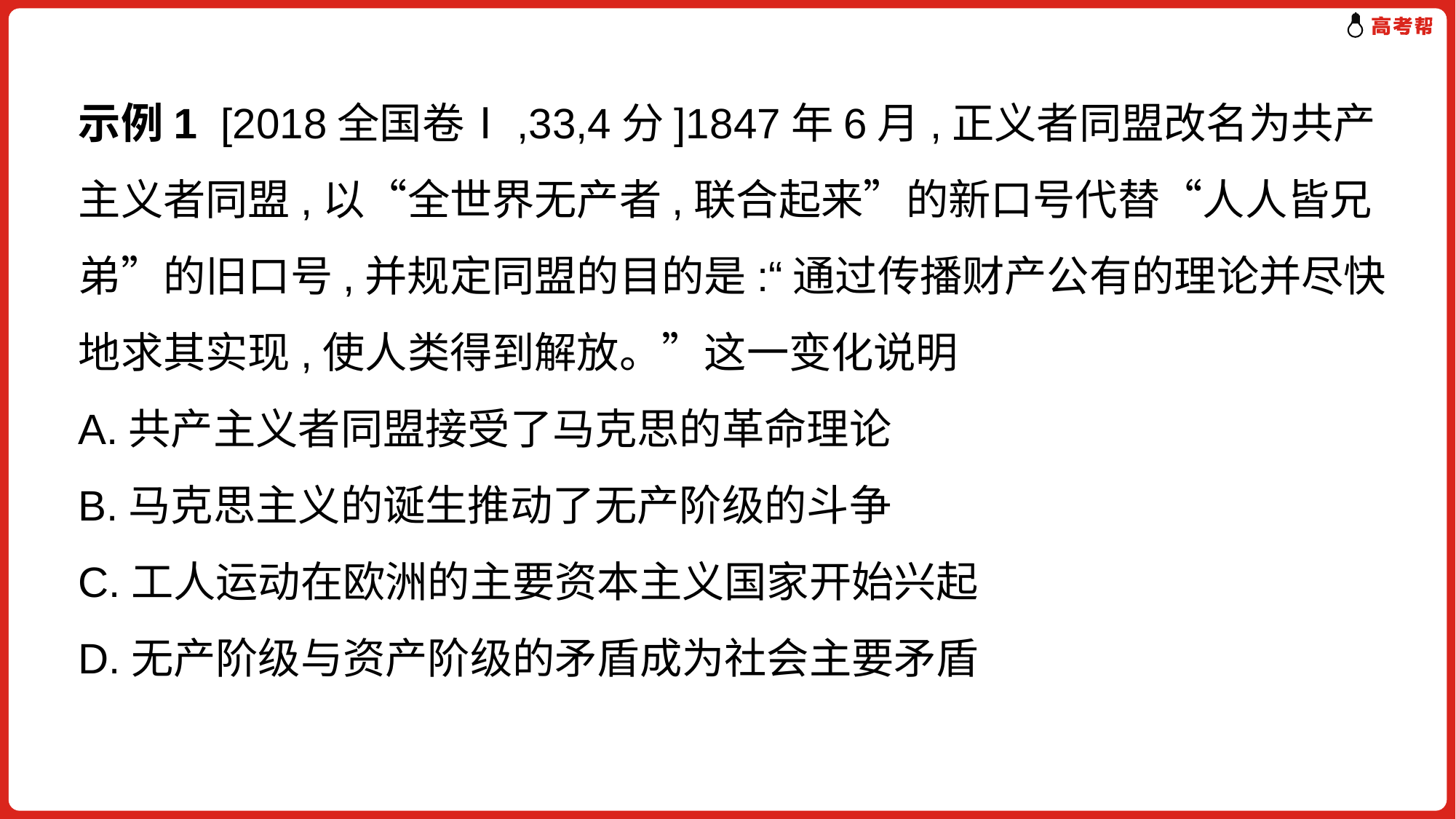

示例1  [2018全国卷Ⅰ,33,4分]1847年6月,正义者同盟改名为共产主义者同盟,以“全世界无产者,联合起来”的新口号代替“人人皆兄弟”的旧口号,并规定同盟的目的是:“通过传播财产公有的理论并尽快地求其实现,使人类得到解放。”这一变化说明
A.共产主义者同盟接受了马克思的革命理论
B.马克思主义的诞生推动了无产阶级的斗争
C.工人运动在欧洲的主要资本主义国家开始兴起
D.无产阶级与资产阶级的矛盾成为社会主要矛盾